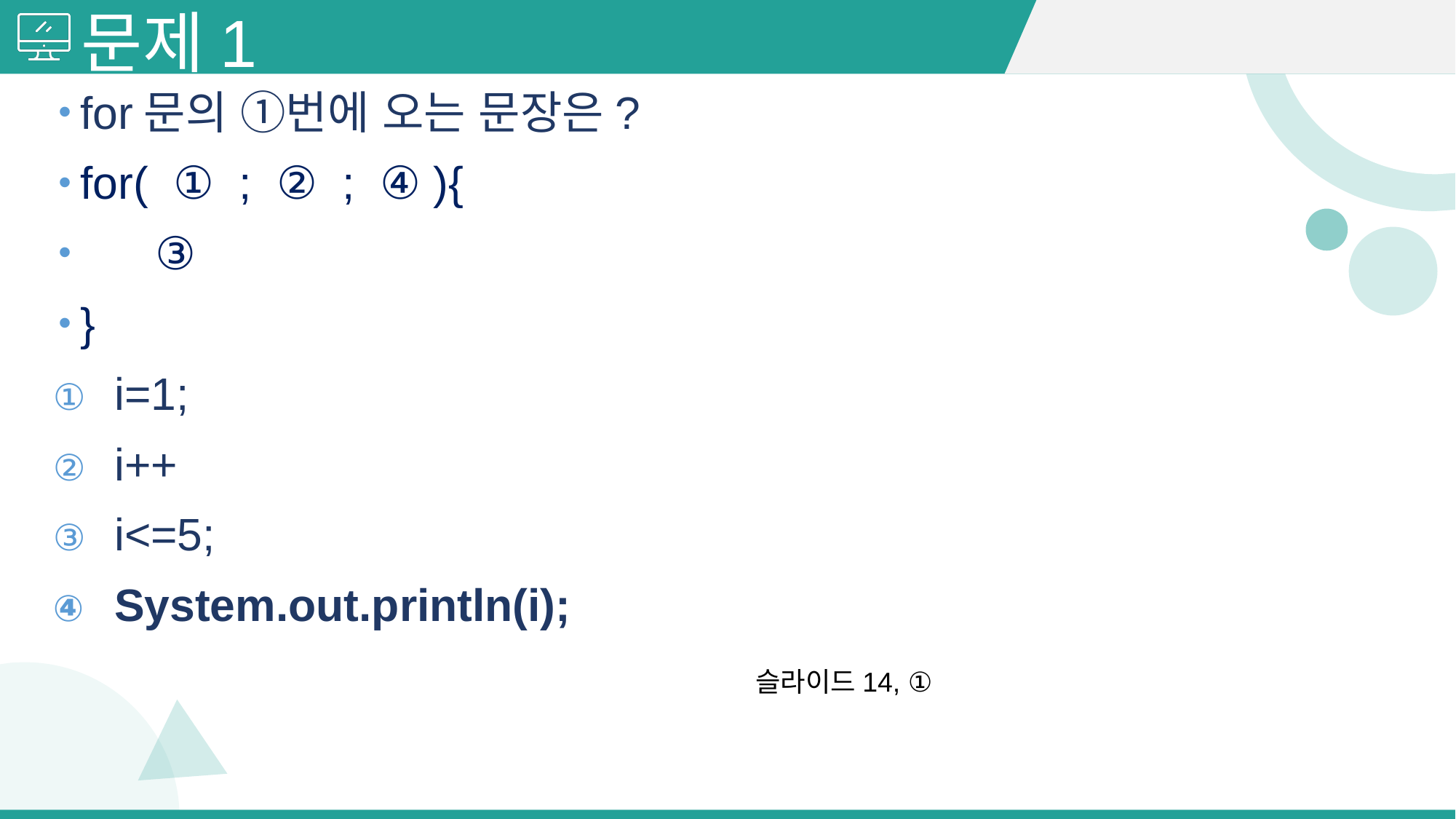

# 문제1
for문의 ①번에 오는 문장은?
for(  ①  ;  ②  ;  ④ ){
      ③
}
i=1;
i++
i<=5;
System.out.println(i);
슬라이드14, ①